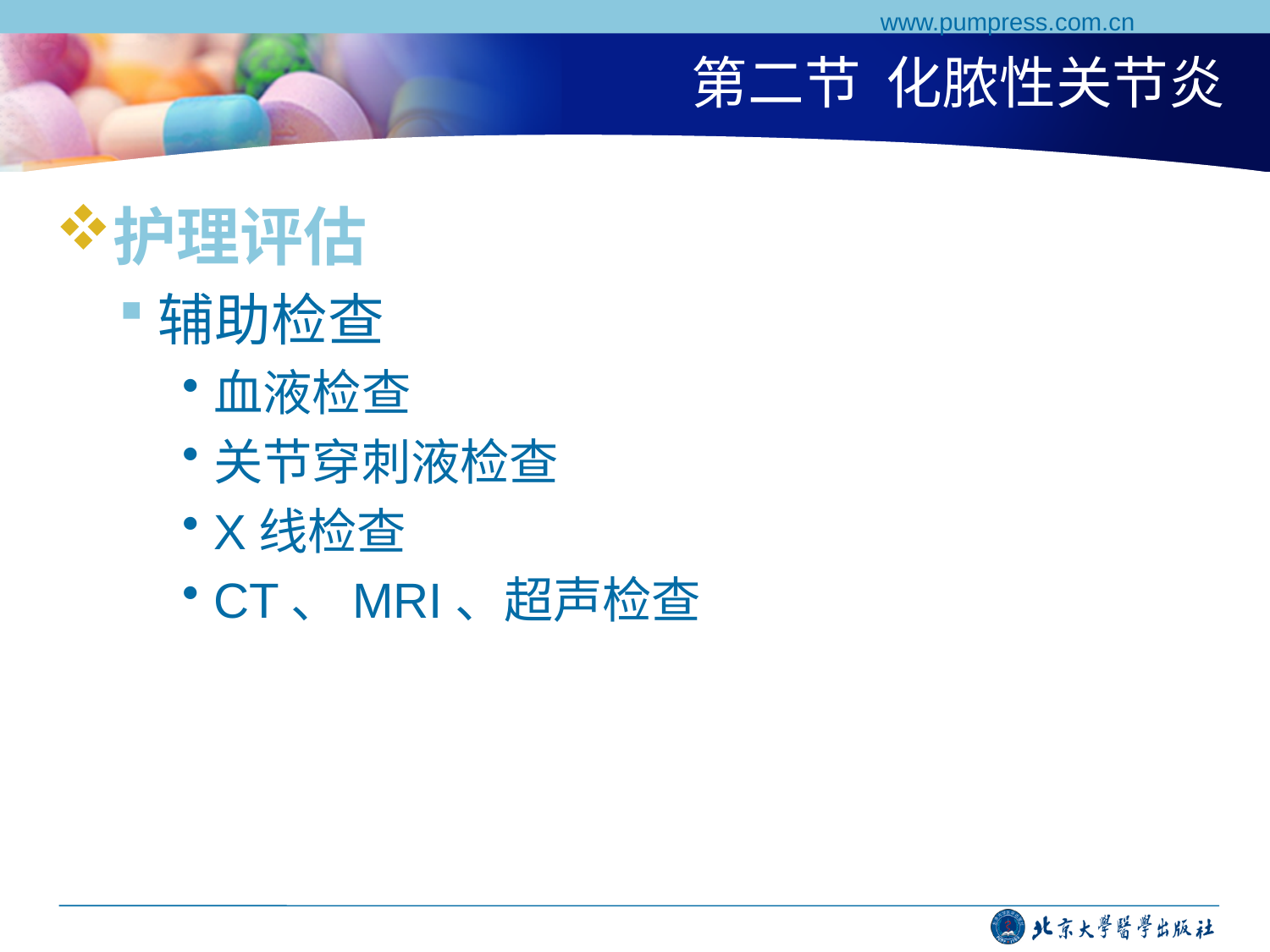

www.pumpress.com.cn
# 第二节  化脓性关节炎
护理评估
辅助检查
血液检查
关节穿刺液检查
X线检查
CT、MRI、超声检查